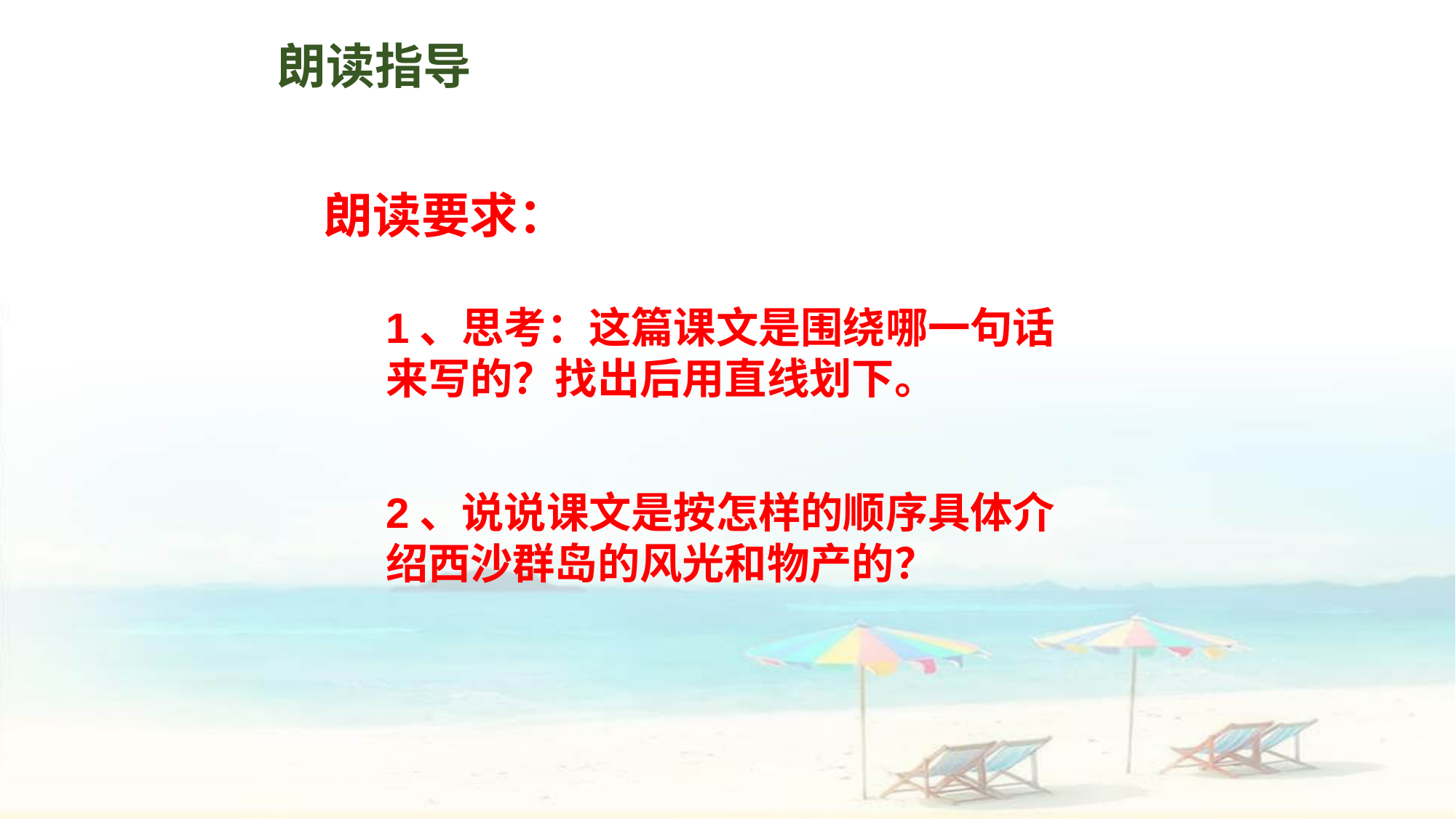

朗读指导
朗读要求：
1、思考：这篇课文是围绕哪一句话来写的？找出后用直线划下。
2、说说课文是按怎样的顺序具体介绍西沙群岛的风光和物产的？